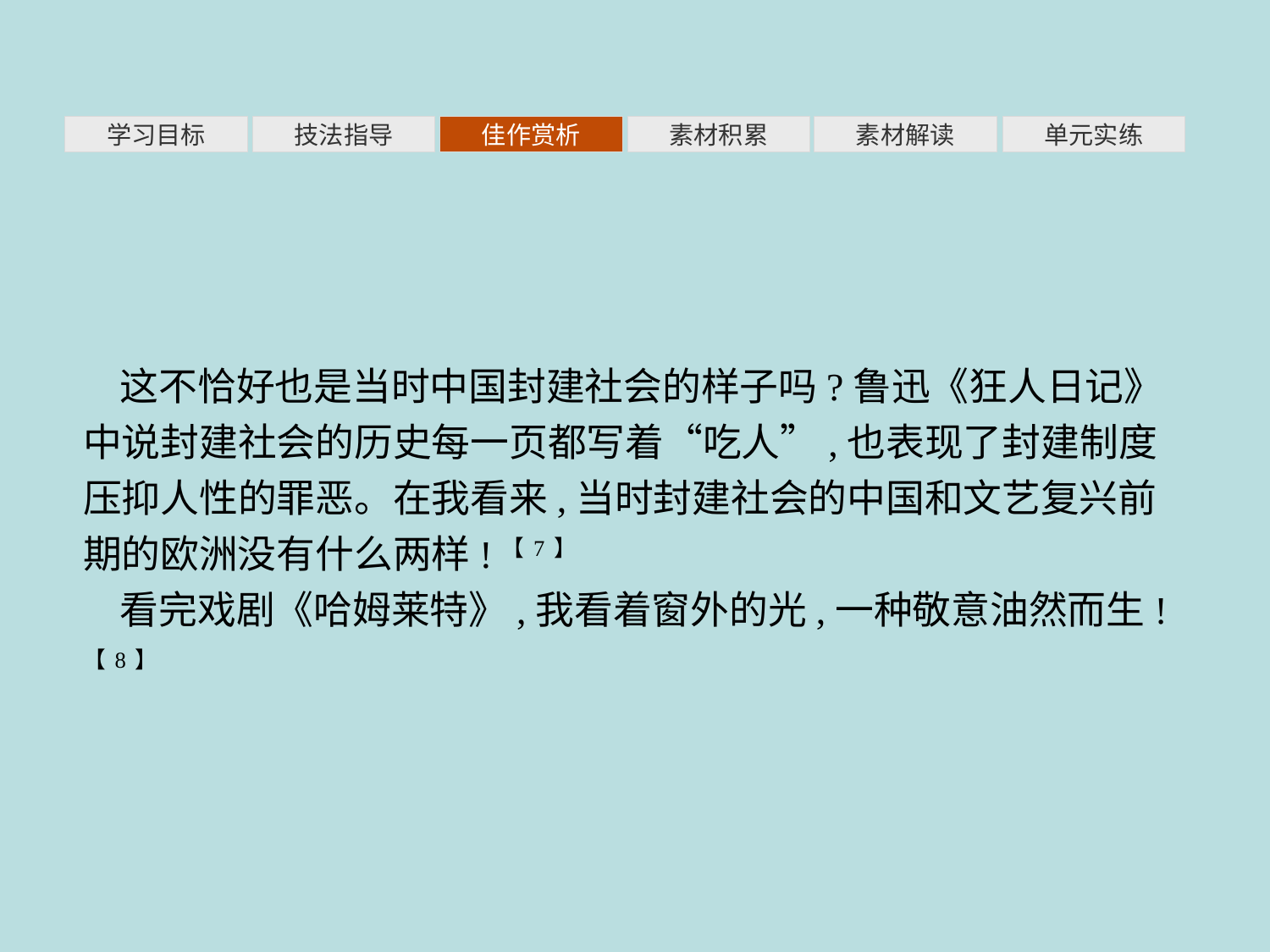

素材积累
学习目标
技法指导
佳作赏析
素材解读
单元实练
这不恰好也是当时中国封建社会的样子吗?鲁迅《狂人日记》中说封建社会的历史每一页都写着“吃人”,也表现了封建制度压抑人性的罪恶。在我看来,当时封建社会的中国和文艺复兴前期的欧洲没有什么两样!【7】
看完戏剧《哈姆莱特》,我看着窗外的光,一种敬意油然而生!【8】